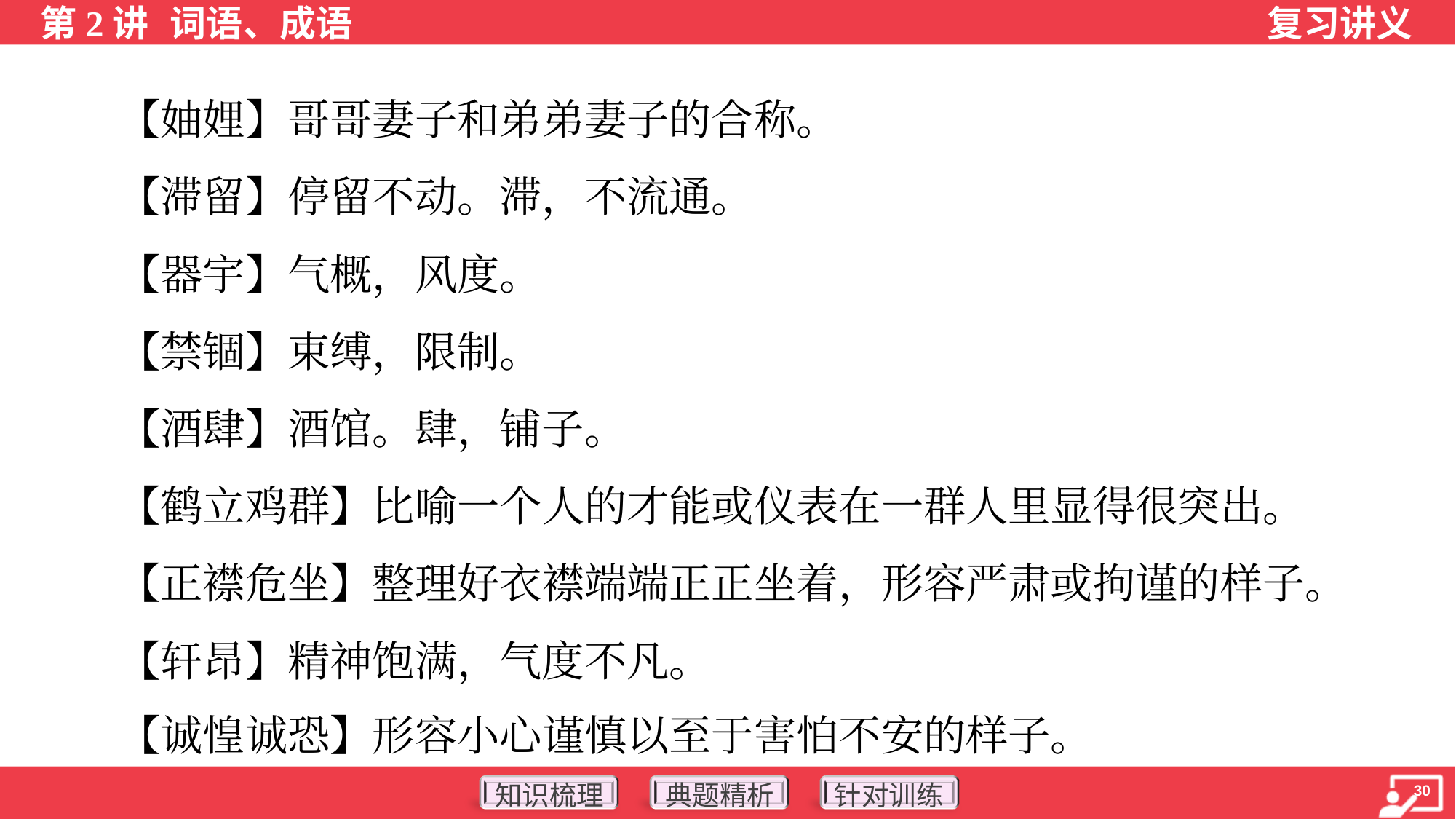

【妯娌】哥哥妻子和弟弟妻子的合称。
    【滞留】停留不动。滞，不流通。
    【器宇】气概，风度。
    【禁锢】束缚，限制。
    【酒肆】酒馆。肆，铺子。
    【鹤立鸡群】比喻一个人的才能或仪表在一群人里显得很突出。
    【正襟危坐】整理好衣襟端端正正坐着，形容严肃或拘谨的样子。
    【轩昂】精神饱满，气度不凡。
    【诚惶诚恐】形容小心谨慎以至于害怕不安的样子。